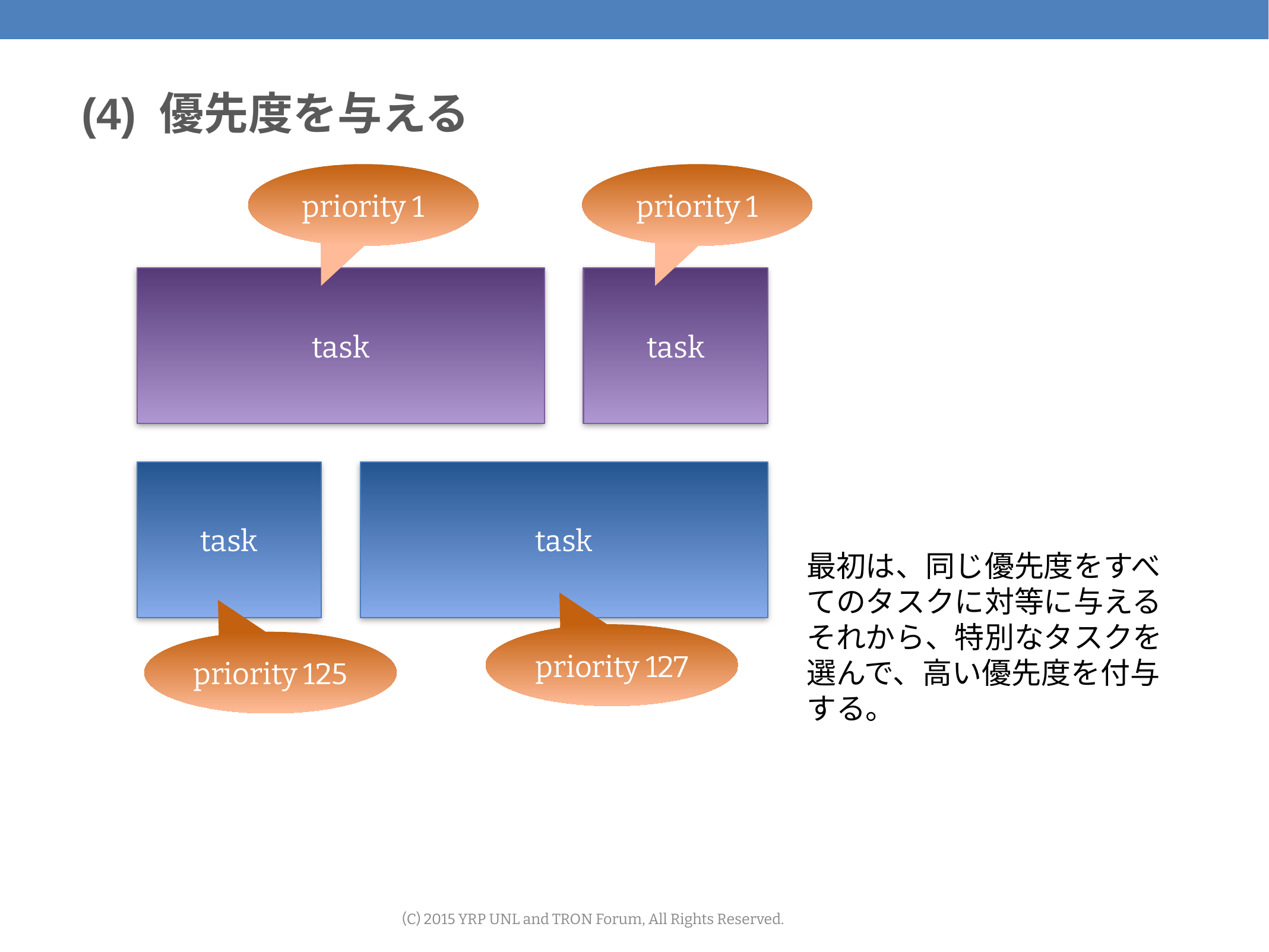

77
# (4) 優先度を与える
priority 1
priority 1
task
task
task
task
最初は、同じ優先度をすべてのタスクに対等に与える
それから、特別なタスクを選んで、高い優先度を付与する。

priority 127
priority 125
(C) 2015 YRP UNL and TRON Forum, All Rights Reserved.